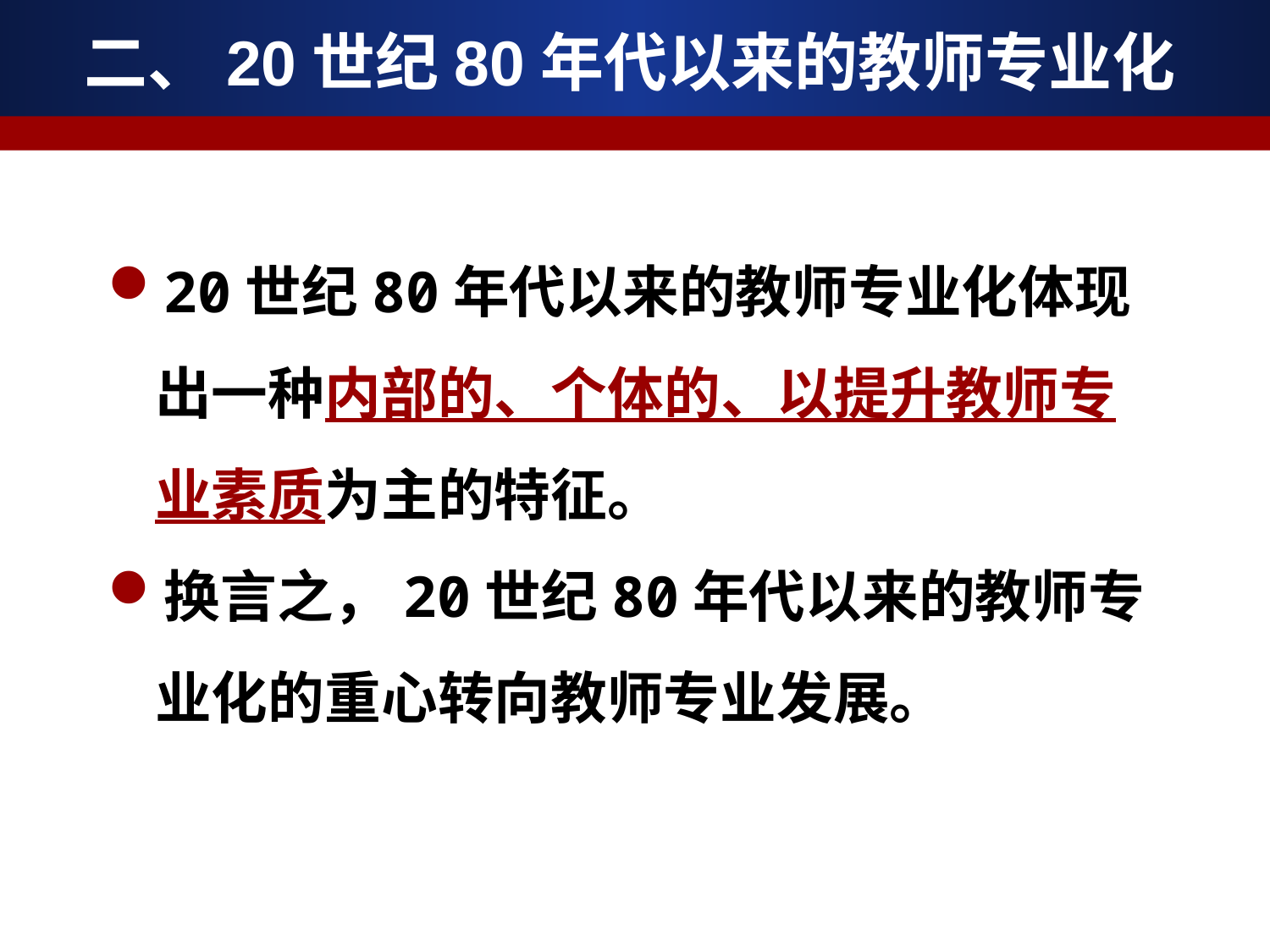

# 二、20世纪80年代以来的教师专业化
20世纪80年代以来的教师专业化体现出一种内部的、个体的、以提升教师专业素质为主的特征。
换言之，20世纪80年代以来的教师专业化的重心转向教师专业发展。